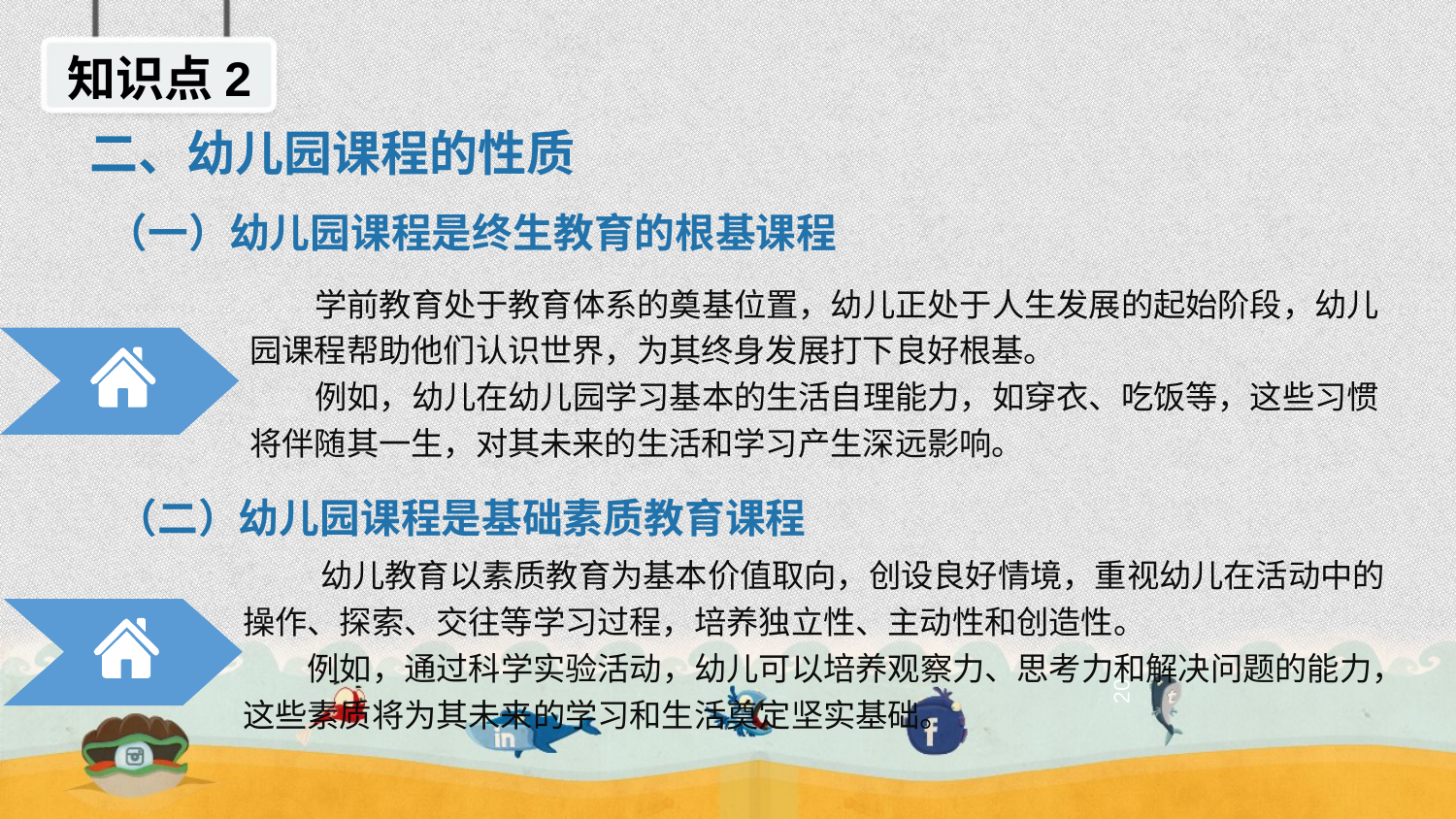

知识点2
二、幼儿园课程的性质
（一）幼儿园课程是终生教育的根基课程

学前教育处于教育体系的奠基位置，幼儿正处于人生发展的起始阶段，幼儿园课程帮助他们认识世界，为其终身发展打下良好根基。
例如，幼儿在幼儿园学习基本的生活自理能力，如穿衣、吃饭等，这些习惯将伴随其一生，对其未来的生活和学习产生深远影响。

（二）幼儿园课程是基础素质教育课程

  幼儿教育以素质教育为基本价值取向，创设良好情境，重视幼儿在活动中的操作、探索、交往等学习过程，培养独立性、主动性和创造性。
例如，通过科学实验活动，幼儿可以培养观察力、思考力和解决问题的能力，这些素质将为其未来的学习和生活奠定坚实基础。

2014